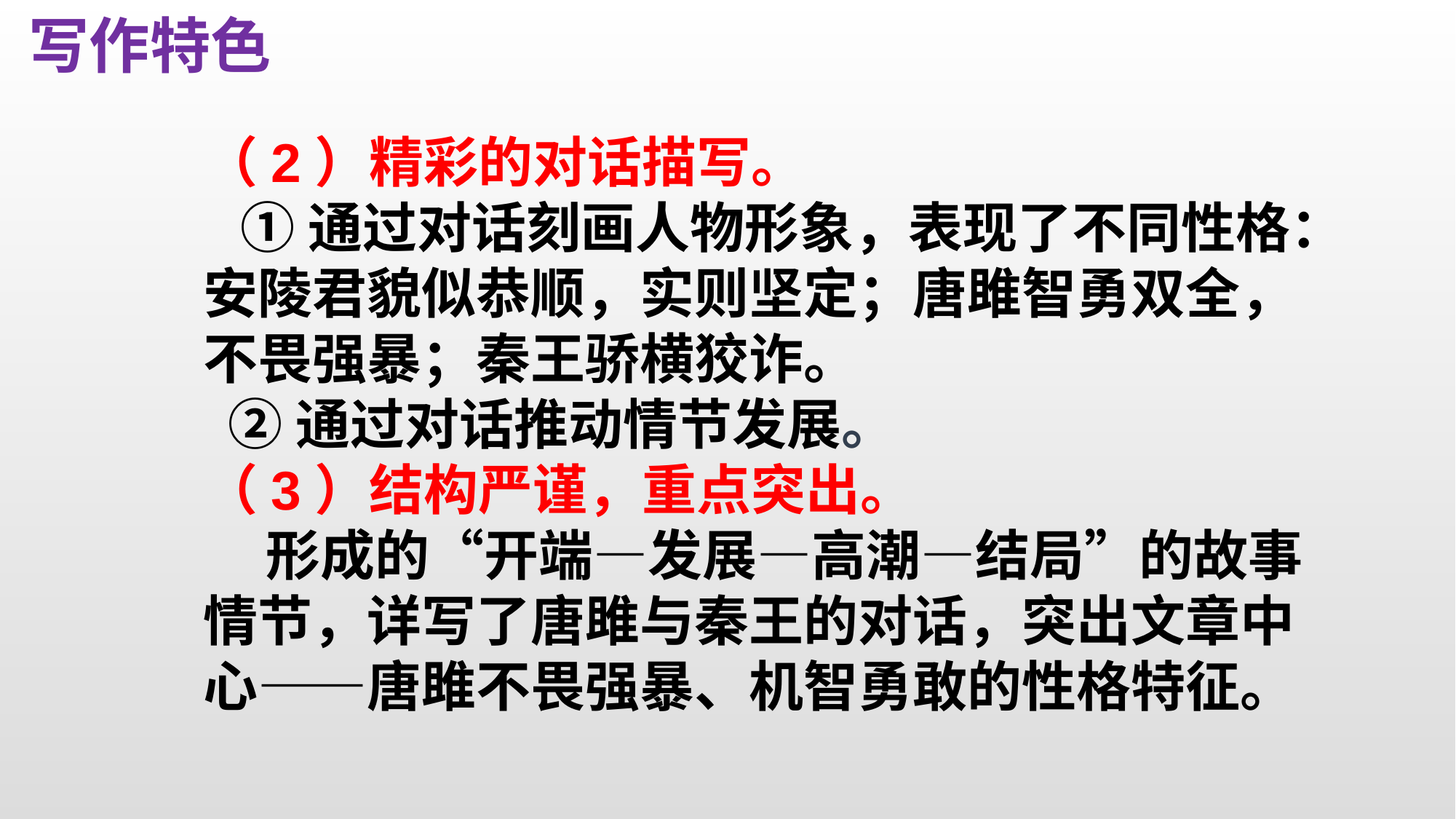

写作特色

（2）精彩的对话描写。
   ①通过对话刻画人物形象，表现了不同性格：安陵君貌似恭顺，实则坚定；唐雎智勇双全，不畏强暴；秦王骄横狡诈。
  ②通过对话推动情节发展。
（3）结构严谨，重点突出。
    形成的“开端—发展—高潮—结局”的故事情节，详写了唐雎与秦王的对话，突出文章中心——唐雎不畏强暴、机智勇敢的性格特征。